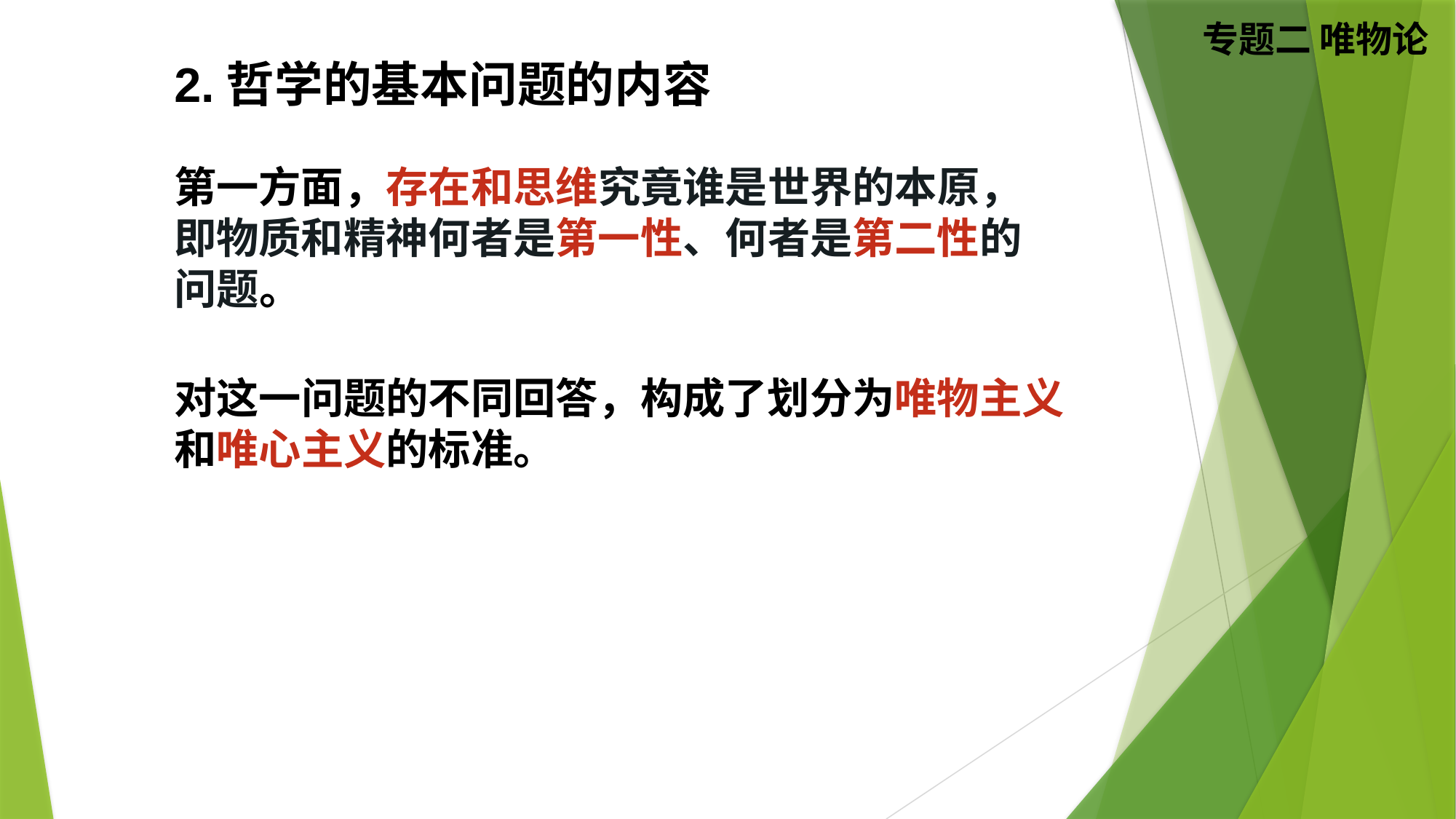

2.哲学的基本问题的内容
第一方面，存在和思维究竟谁是世界的本原，即物质和精神何者是第一性、何者是第二性的问题。
对这一问题的不同回答，构成了划分为唯物主义和唯心主义的标准。